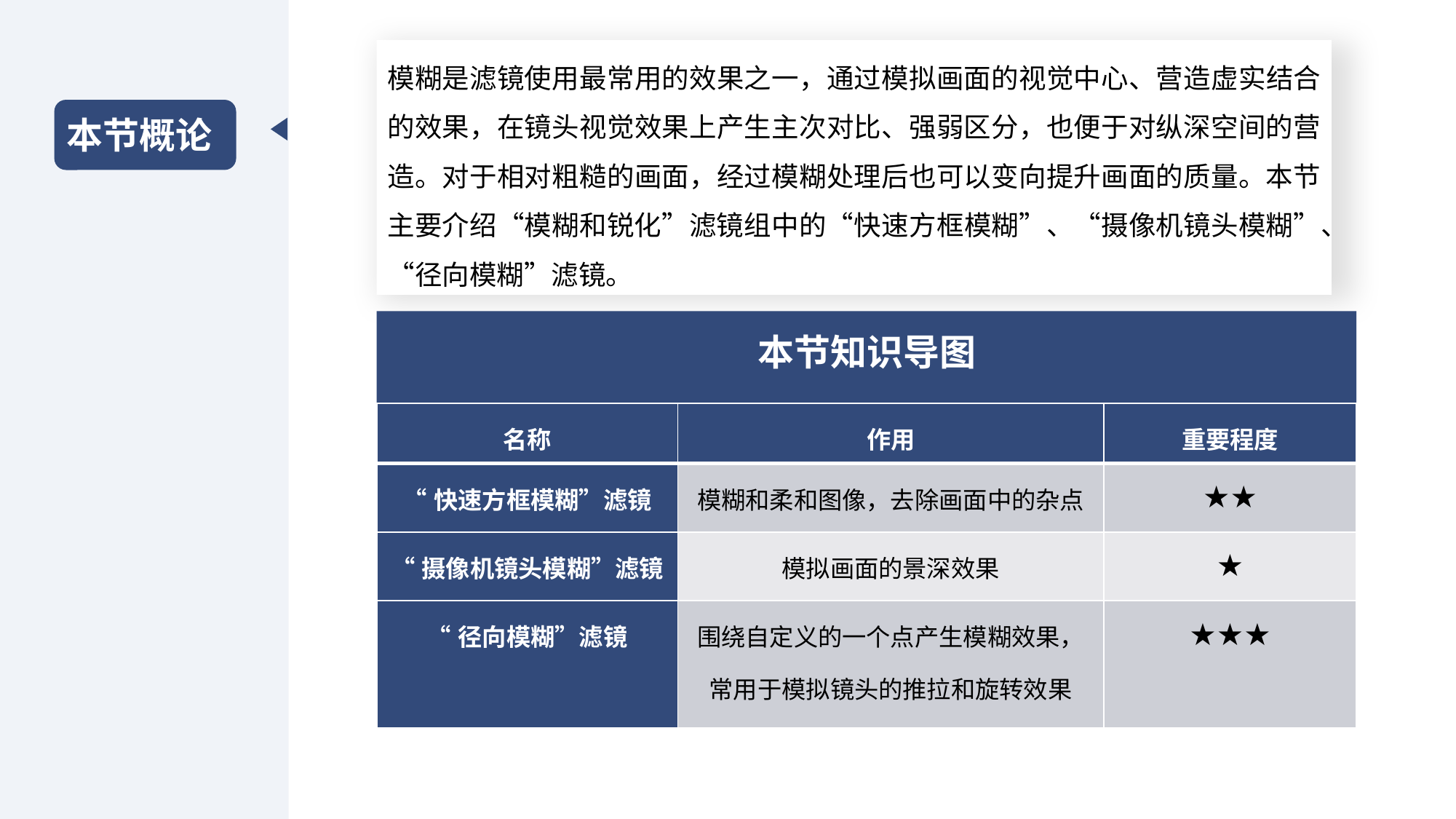

模糊是滤镜使用最常用的效果之一，通过模拟画面的视觉中心、营造虚实结合的效果，在镜头视觉效果上产生主次对比、强弱区分，也便于对纵深空间的营造。对于相对粗糙的画面，经过模糊处理后也可以变向提升画面的质量。本节主要介绍“模糊和锐化”滤镜组中的“快速方框模糊”、“摄像机镜头模糊”、“径向模糊”滤镜。

本节概论

本节知识导图
| 名称 | 作用 | 重要程度 |
| --- | --- | --- |
| “快速方框模糊”滤镜 | 模糊和柔和图像，去除画面中的杂点 | ★★ |
| “摄像机镜头模糊”滤镜 | 模拟画面的景深效果 | ★ |
| “径向模糊”滤镜 | 围绕自定义的一个点产生模糊效果，常用于模拟镜头的推拉和旋转效果 | ★★★ |